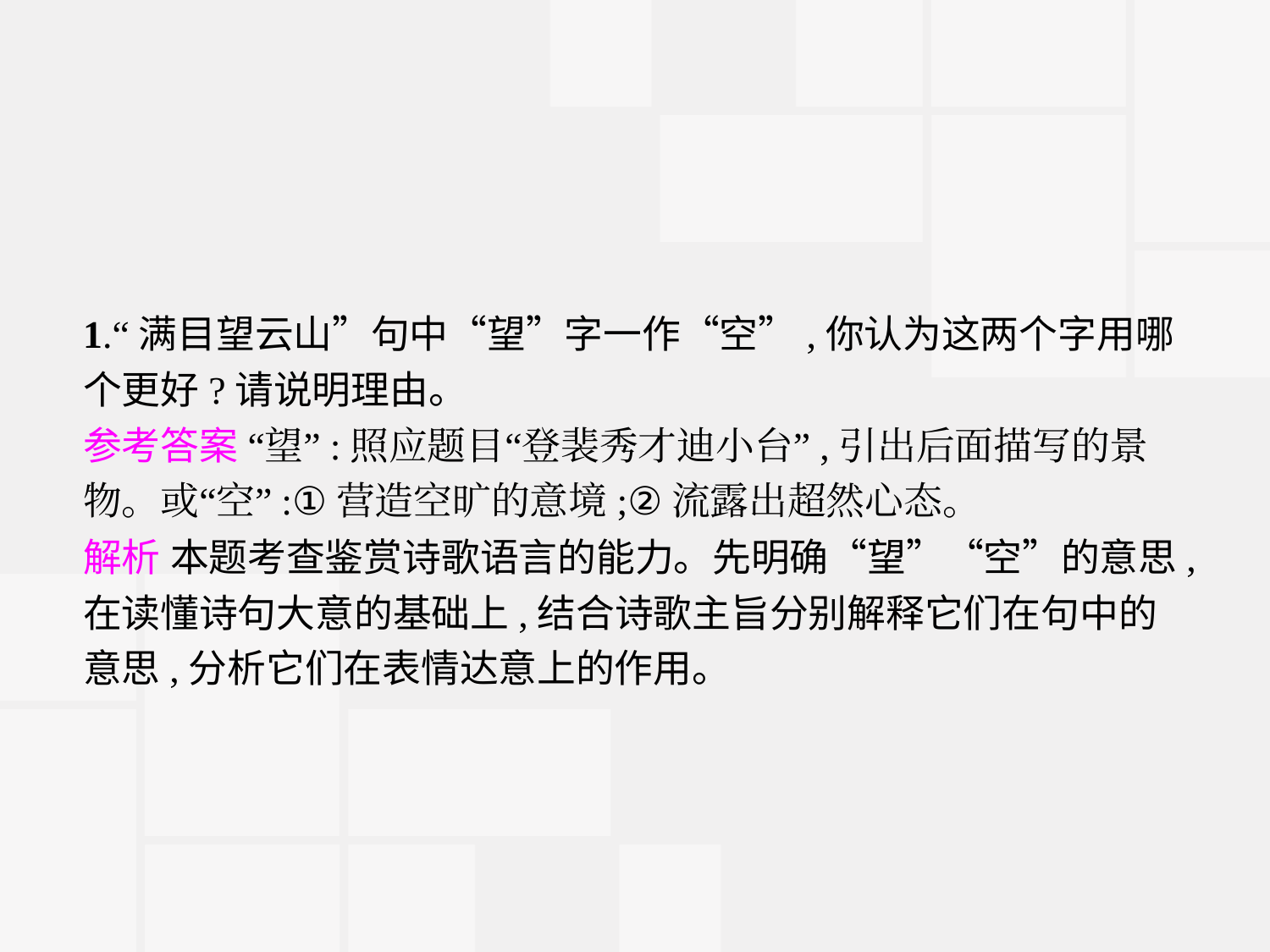

1.“满目望云山”句中“望”字一作“空”,你认为这两个字用哪个更好?请说明理由。
参考答案 “望”:照应题目“登裴秀才迪小台”,引出后面描写的景物。或“空”:①营造空旷的意境;②流露出超然心态。
解析 本题考查鉴赏诗歌语言的能力。先明确“望”“空”的意思,在读懂诗句大意的基础上,结合诗歌主旨分别解释它们在句中的意思,分析它们在表情达意上的作用。